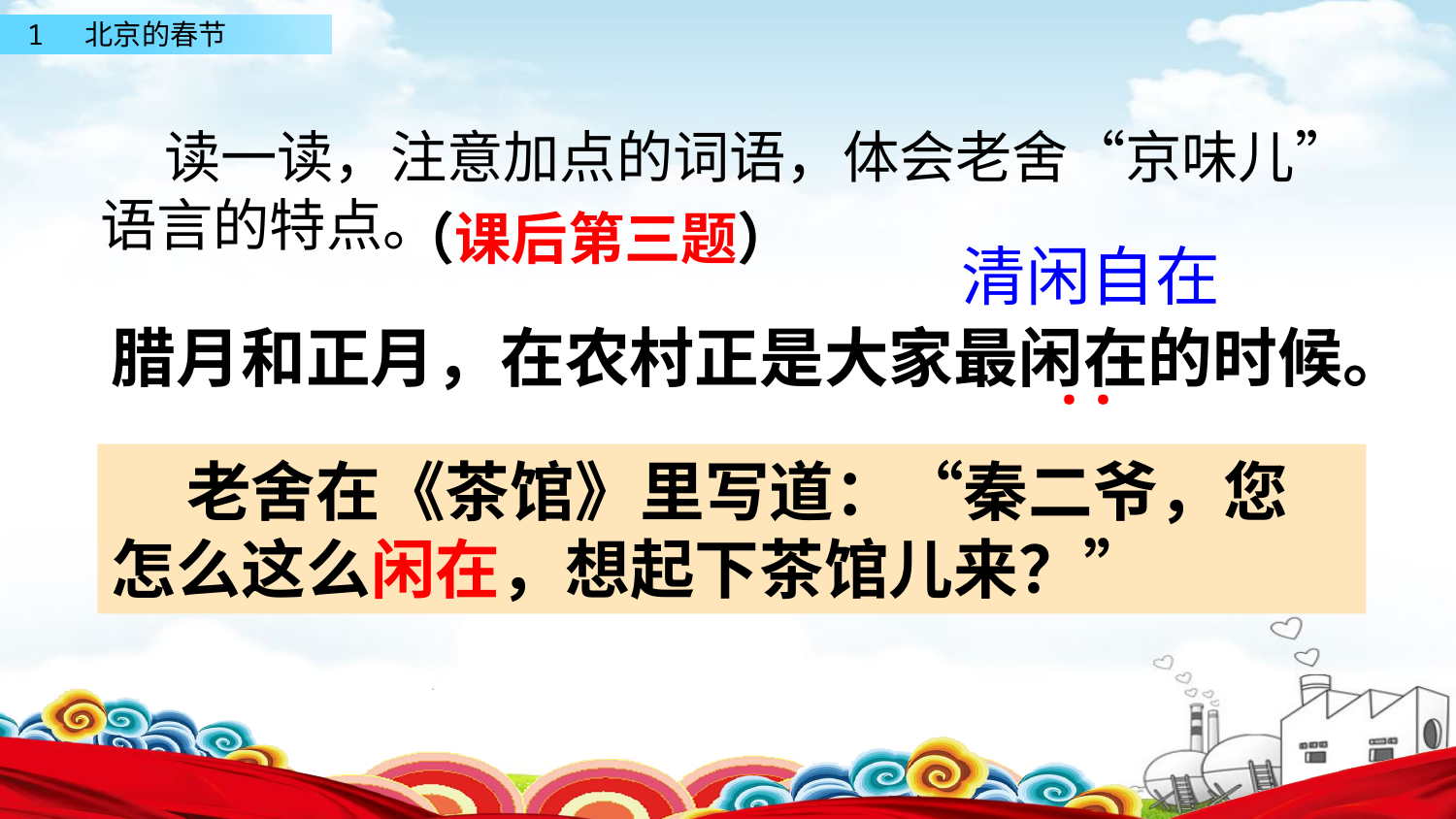

读一读，注意加点的词语，体会老舍“京味儿”语言的特点。
（课后第三题）
清闲自在
腊月和正月，在农村正是大家最闲在的时候。
··
    老舍在《茶馆》里写道：“秦二爷，您怎么这么闲在，想起下茶馆儿来？”
采用北京话口语,调动了艺术表现力。